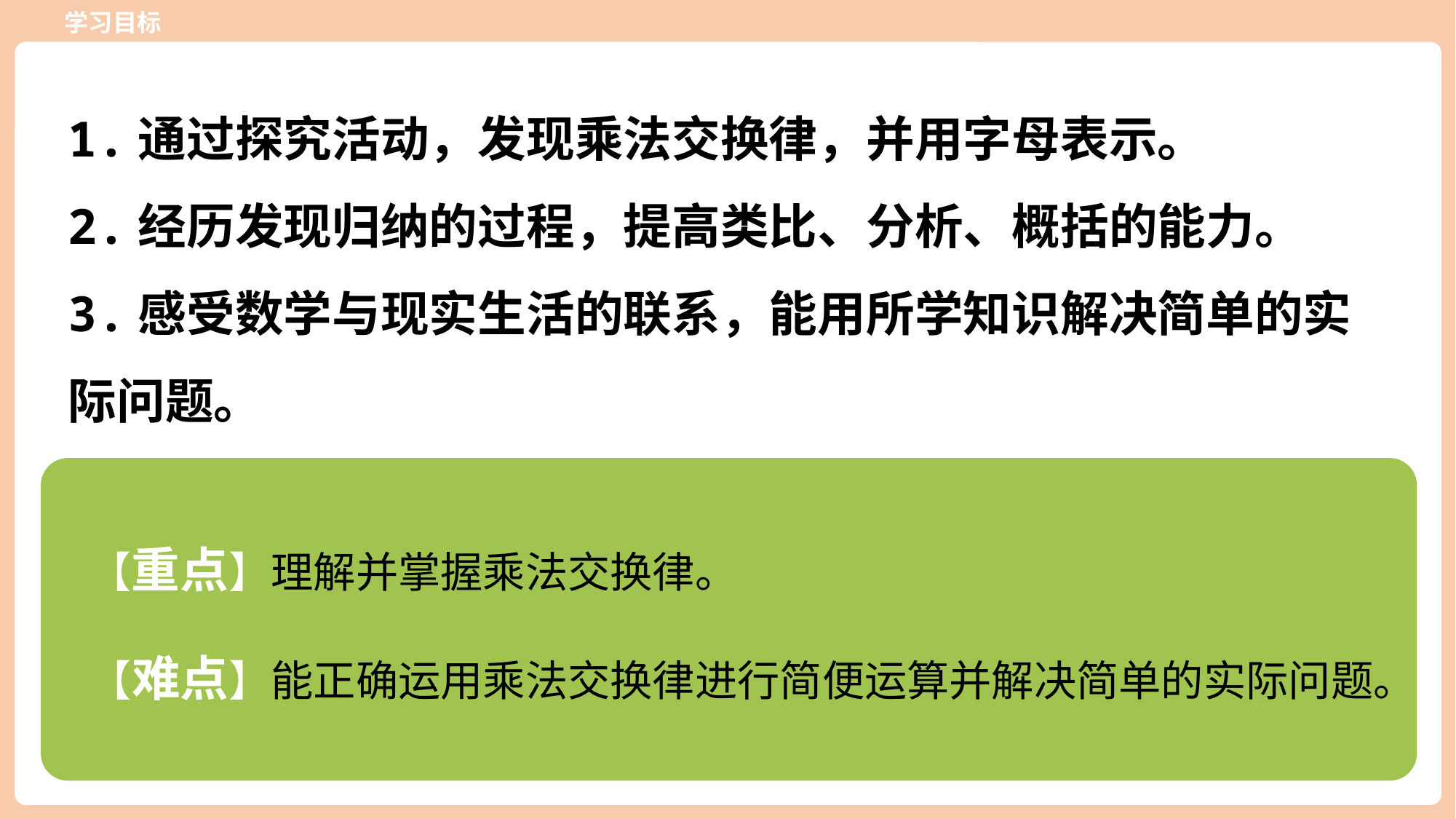

1.通过探究活动，发现乘法交换律，并用字母表示。
2.经历发现归纳的过程，提高类比、分析、概括的能力。
3.感受数学与现实生活的联系，能用所学知识解决简单的实际问题。

【重点】理解并掌握乘法交换律。
【难点】能正确运用乘法交换律进行简便运算并解决简单的实际问题。